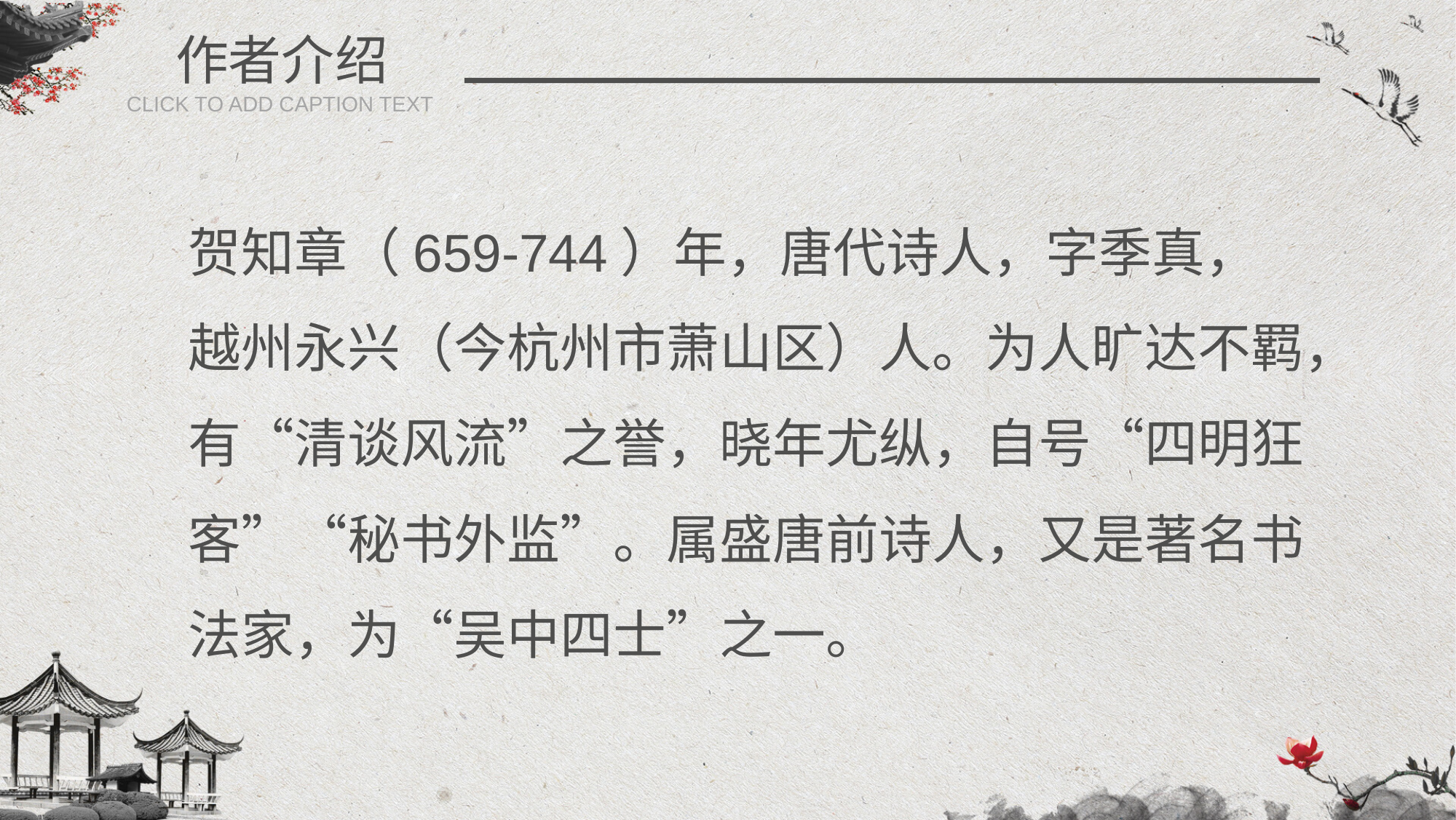

作者介绍

CLICK TO ADD CAPTION TEXT
贺知章（659-744）年，唐代诗人，字季真，越州永兴（今杭州市萧山区）人。为人旷达不羁，有“清谈风流”之誉，晓年尤纵，自号“四明狂客”“秘书外监”。属盛唐前诗人，又是著名书法家，为“吴中四士”之一。